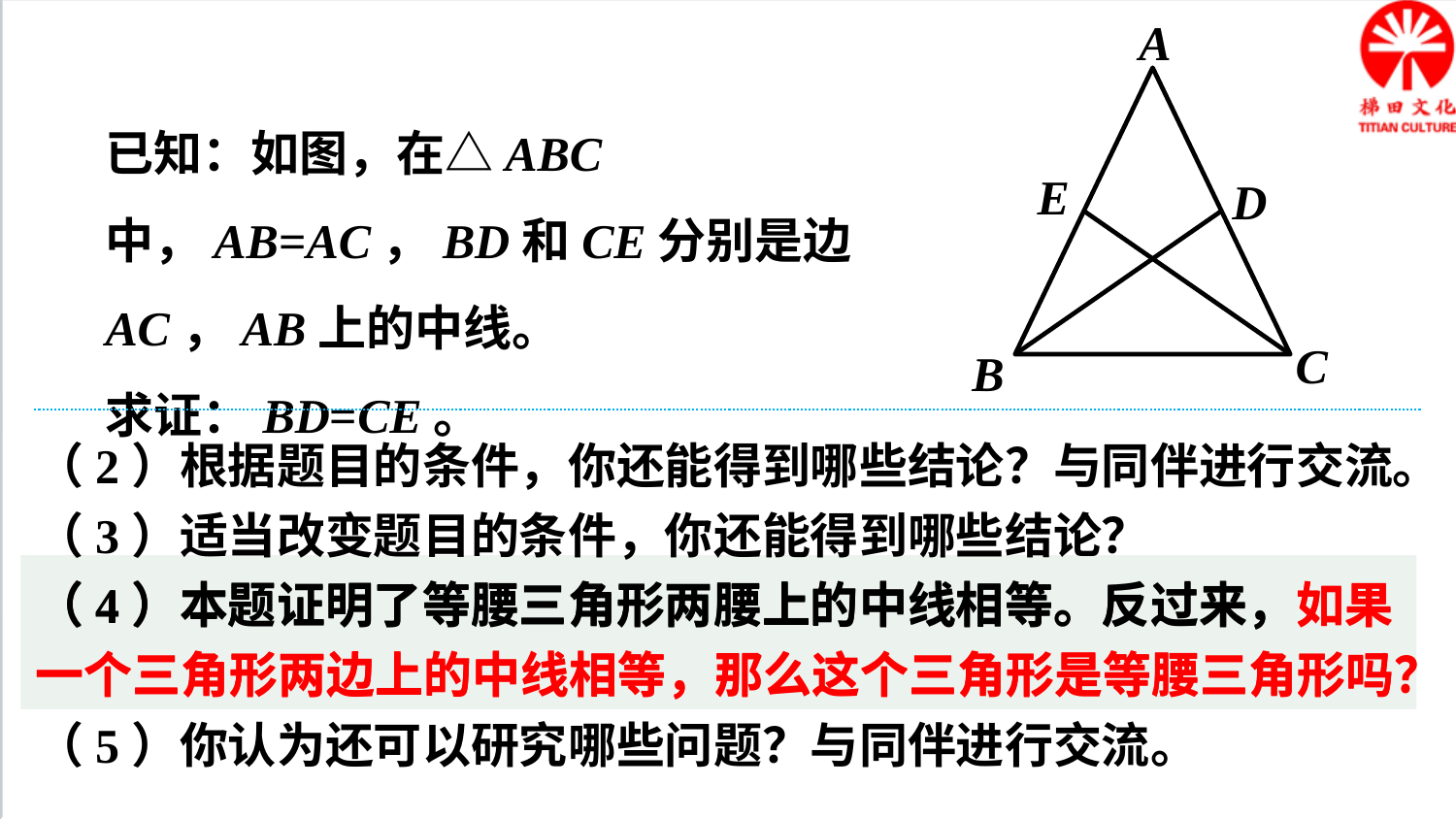

A

E
D
C
B
已知：如图，在△ABC中，AB=AC，BD和CE分别是边AC，AB上的中线。
求证：BD=CE。
（2）根据题目的条件，你还能得到哪些结论？与同伴进行交流。
（3）适当改变题目的条件，你还能得到哪些结论？
（4）本题证明了等腰三角形两腰上的中线相等。反过来，如果一个三角形两边上的中线相等，那么这个三角形是等腰三角形吗？
（5）你认为还可以研究哪些问题？与同伴进行交流。
（4）本题证明了等腰三角形两腰上的中线相等。反过来，如果一个三角形两边上的中线相等，那么这个三角形是等腰三角形吗？